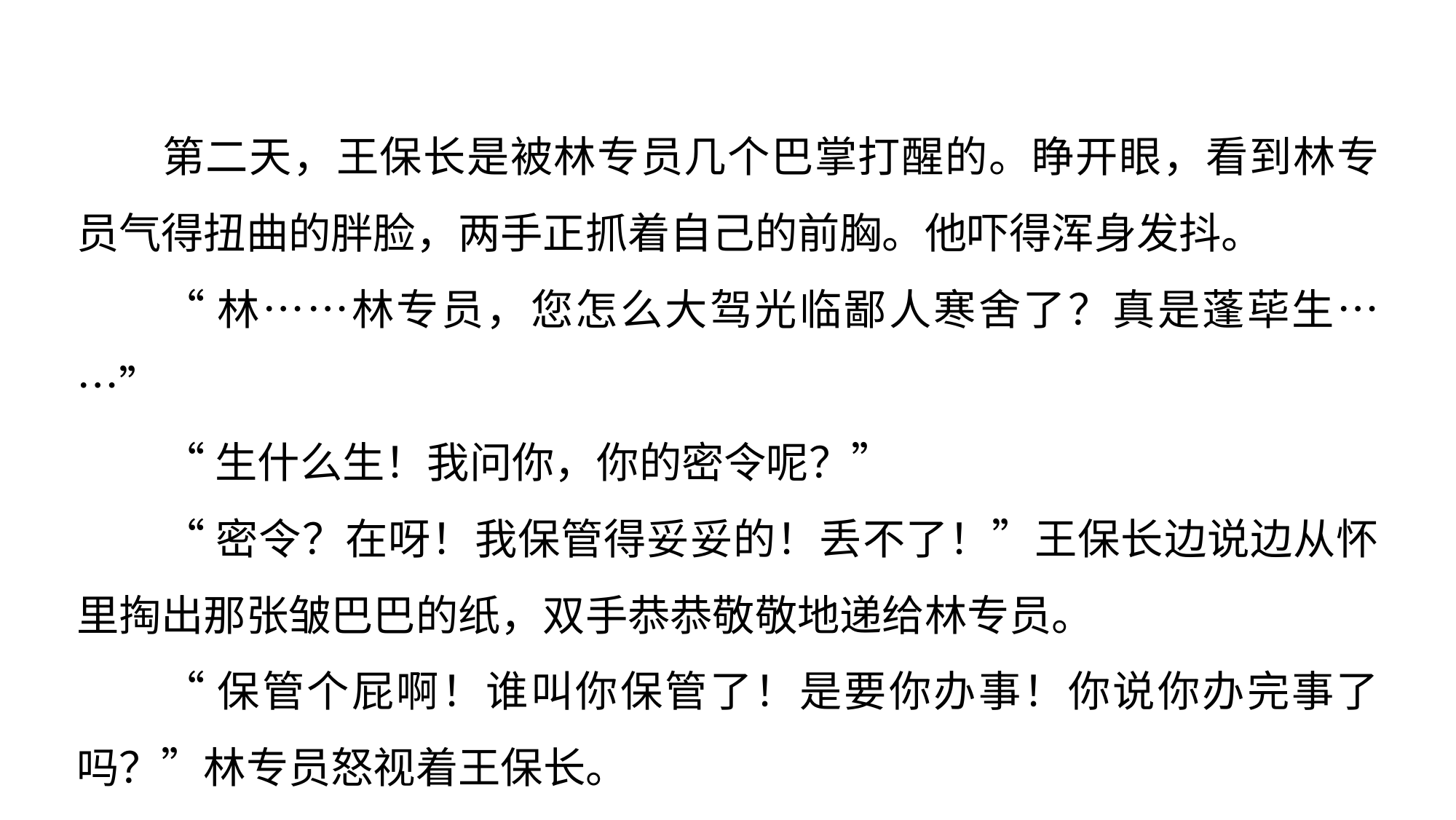

第二天，王保长是被林专员几个巴掌打醒的。睁开眼，看到林专员气得扭曲的胖脸，两手正抓着自己的前胸。他吓得浑身发抖。
“林……林专员，您怎么大驾光临鄙人寒舍了？真是蓬荜生……”
“生什么生！我问你，你的密令呢？”
“密令？在呀！我保管得妥妥的！丢不了！”王保长边说边从怀里掏出那张皱巴巴的纸，双手恭恭敬敬地递给林专员。
“保管个屁啊！谁叫你保管了！是要你办事！你说你办完事了吗？”林专员怒视着王保长。